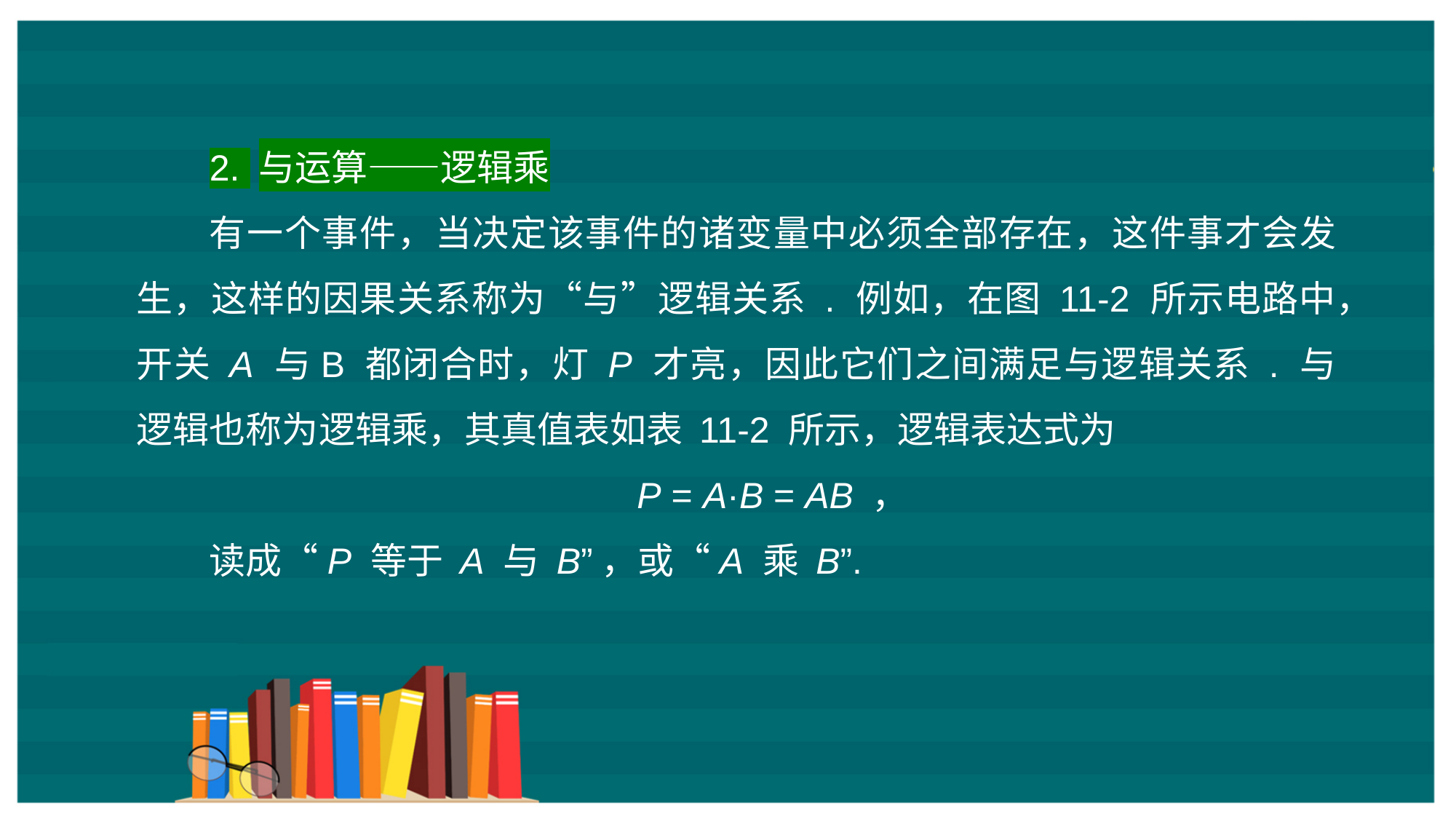

2. 与运算——逻辑乘
有一个事件，当决定该事件的诸变量中必须全部存在，这件事才会发生，这样的因果关系称为“与”逻辑关系 . 例如，在图 11-2 所示电路中，开关 A 与B 都闭合时，灯 P 才亮，因此它们之间满足与逻辑关系 . 与逻辑也称为逻辑乘，其真值表如表 11-2 所示，逻辑表达式为
P = A·B = AB ，
读成“P 等于 A 与 B”，或“A 乘 B”.